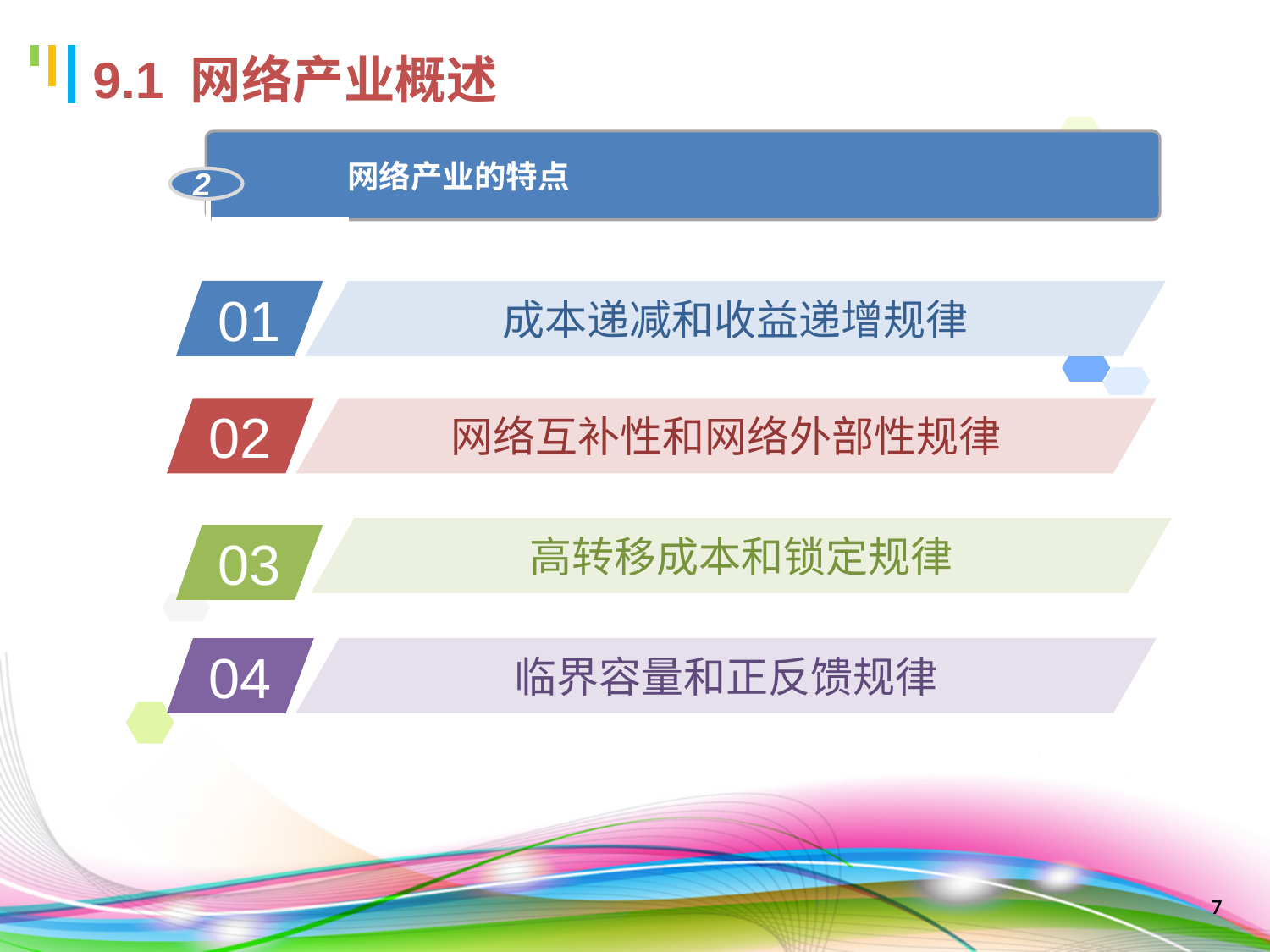

9.1 网络产业概述

	网络产业的特点
2
01
成本递减和收益递增规律

02
网络互补性和网络外部性规律
高转移成本和锁定规律
03

临界容量和正反馈规律
04

7